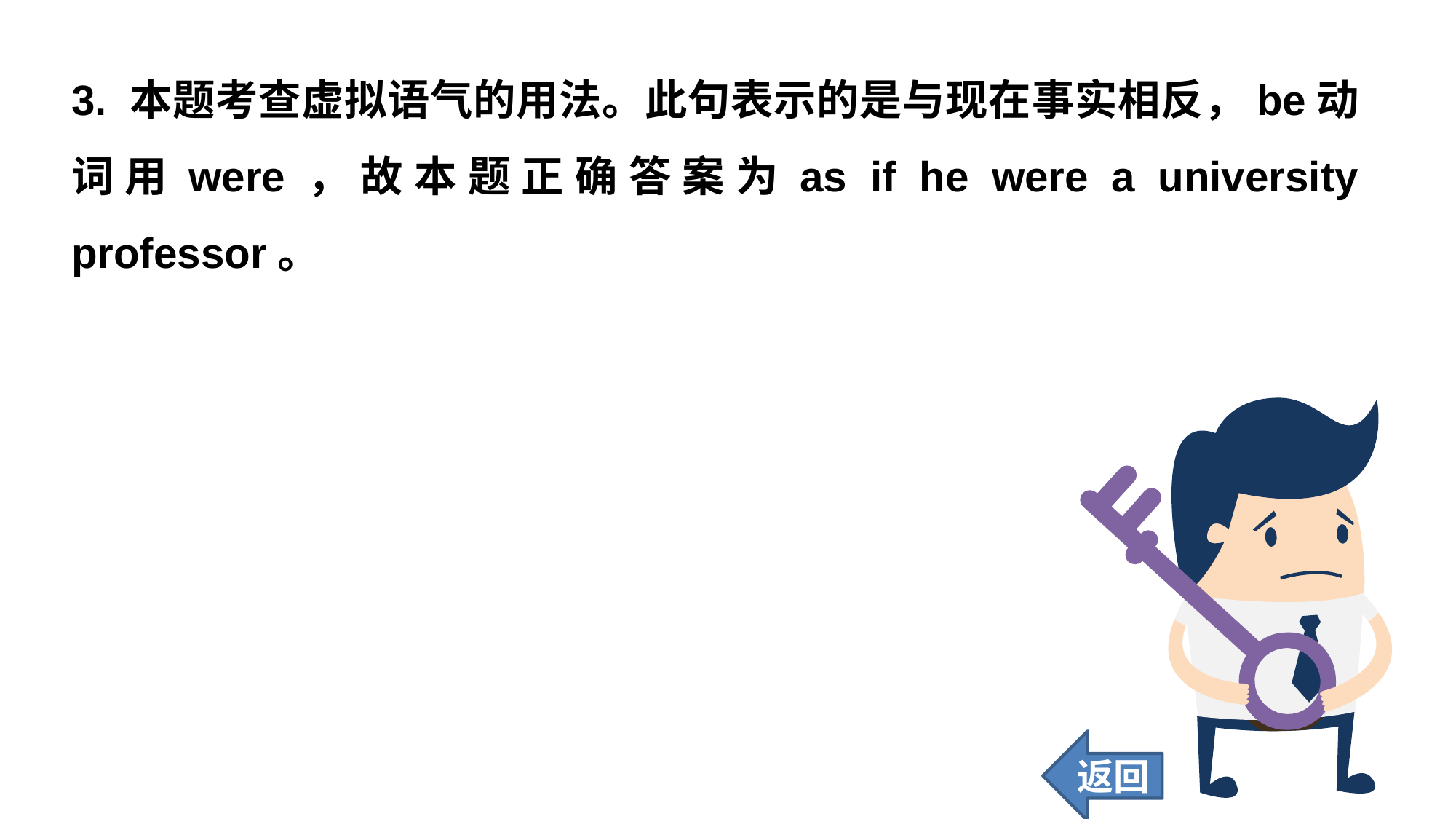

3. 本题考查虚拟语气的用法。此句表示的是与现在事实相反，be动词用were，故本题正确答案为as if he were a university professor。

返回